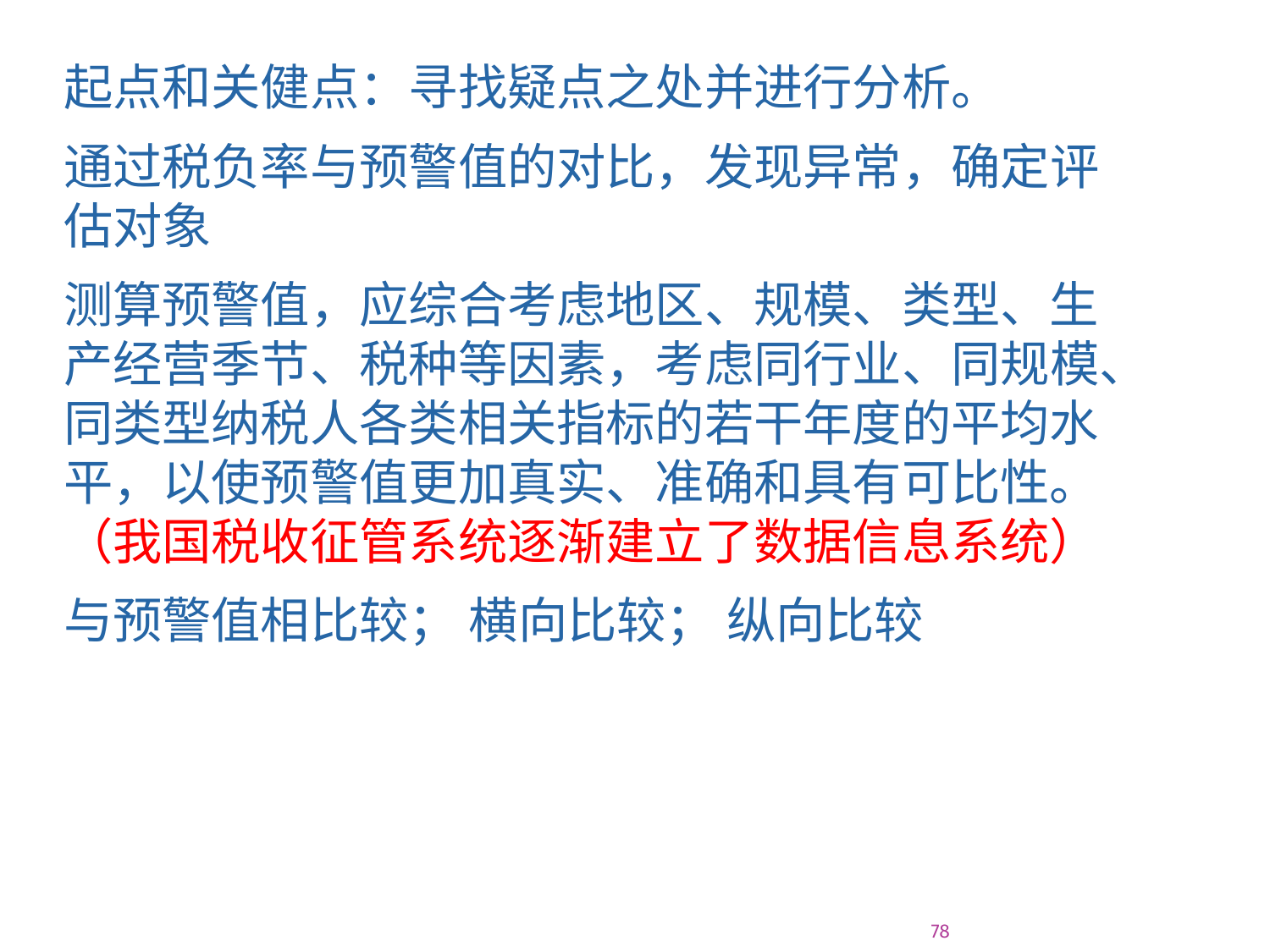

起点和关健点：寻找疑点之处并进行分析。
通过税负率与预警值的对比，发现异常，确定评估对象
测算预警值，应综合考虑地区、规模、类型、生产经营季节、税种等因素，考虑同行业、同规模、同类型纳税人各类相关指标的若干年度的平均水平，以使预警值更加真实、准确和具有可比性。（我国税收征管系统逐渐建立了数据信息系统）
与预警值相比较； 横向比较； 纵向比较
2015/7/20
78